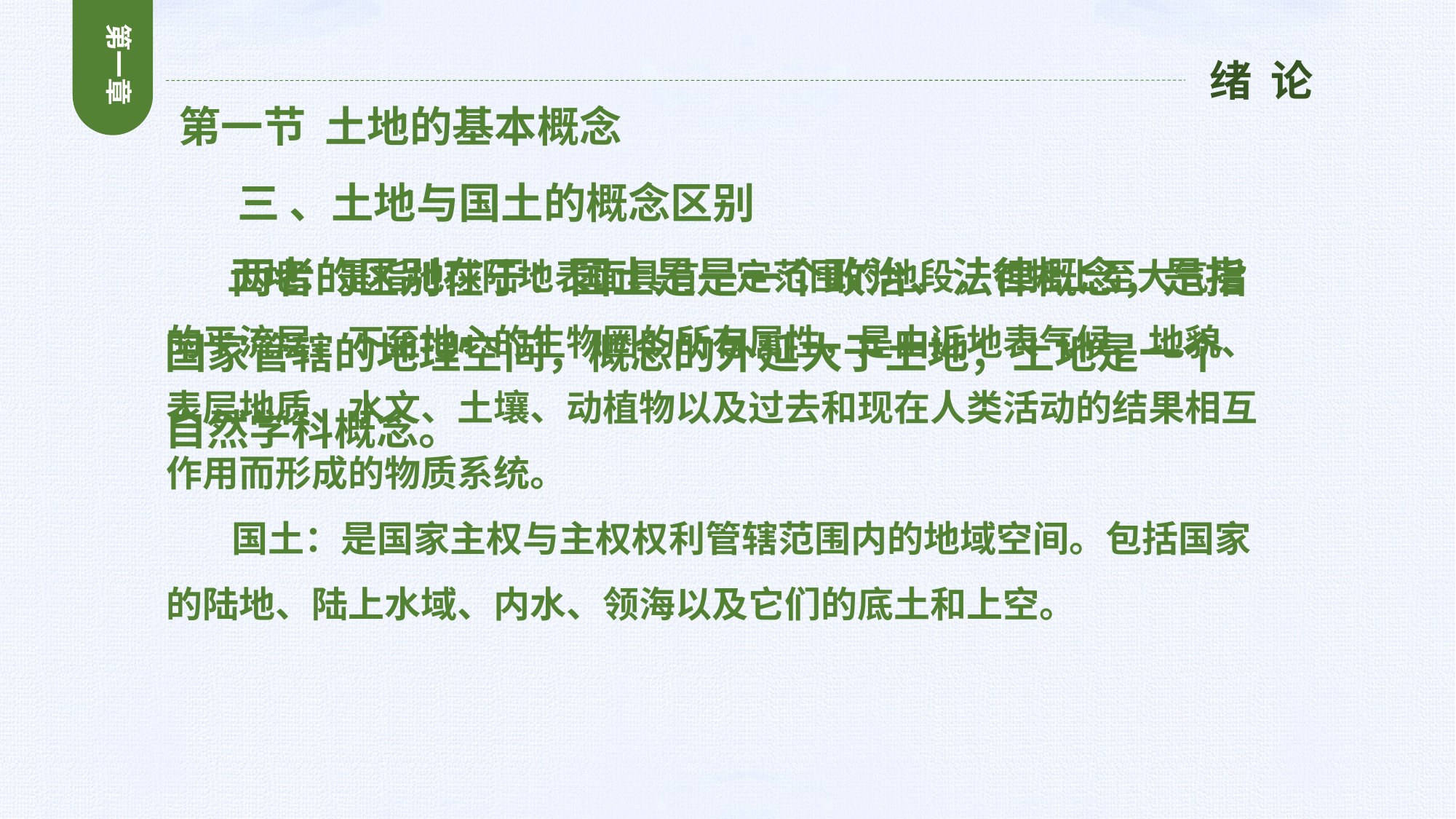

第一章
绪  论
第一节  土地的基本概念
     三 、土地与国土的概念区别

       两者的区别在于：国土是是一个政治、法律概念，是指国家管辖的地理空间，概念的外延大于土地；土地是一个自然学科概念。

        土地：是指地球陆地表面具有一定范围的地段，包括上至大气层的平流层、下至地心的生物圈的所有属性，是由近地表气候、地貌、表层地质、水文、土壤、动植物以及过去和现在人类活动的结果相互作用而形成的物质系统。
       国土：是国家主权与主权权利管辖范围内的地域空间。包括国家的陆地、陆上水域、内水、领海以及它们的底土和上空。